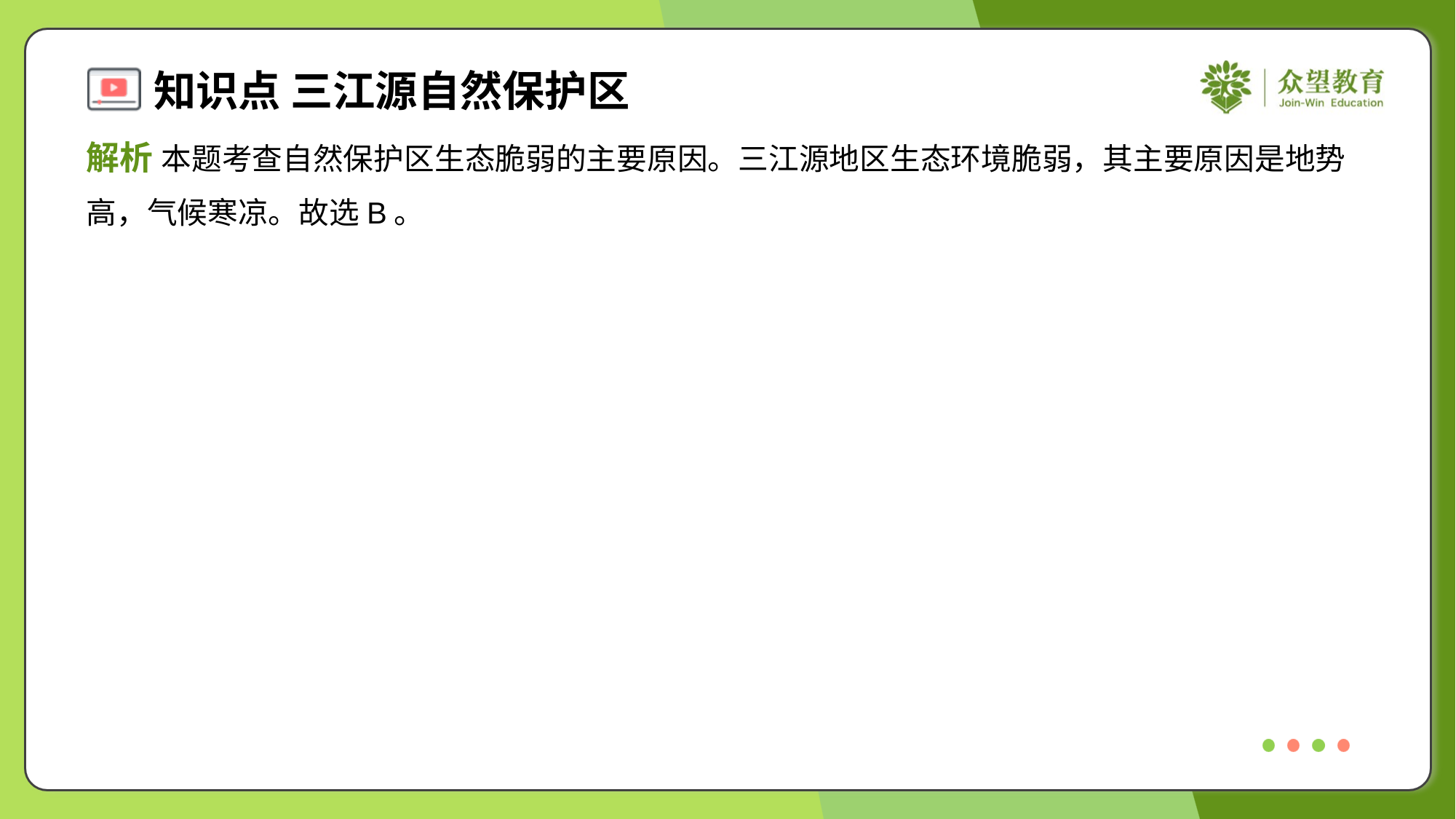

解析 本题考查自然保护区生态脆弱的主要原因。三江源地区生态环境脆弱，其主要原因是地势
高，气候寒凉。故选B。